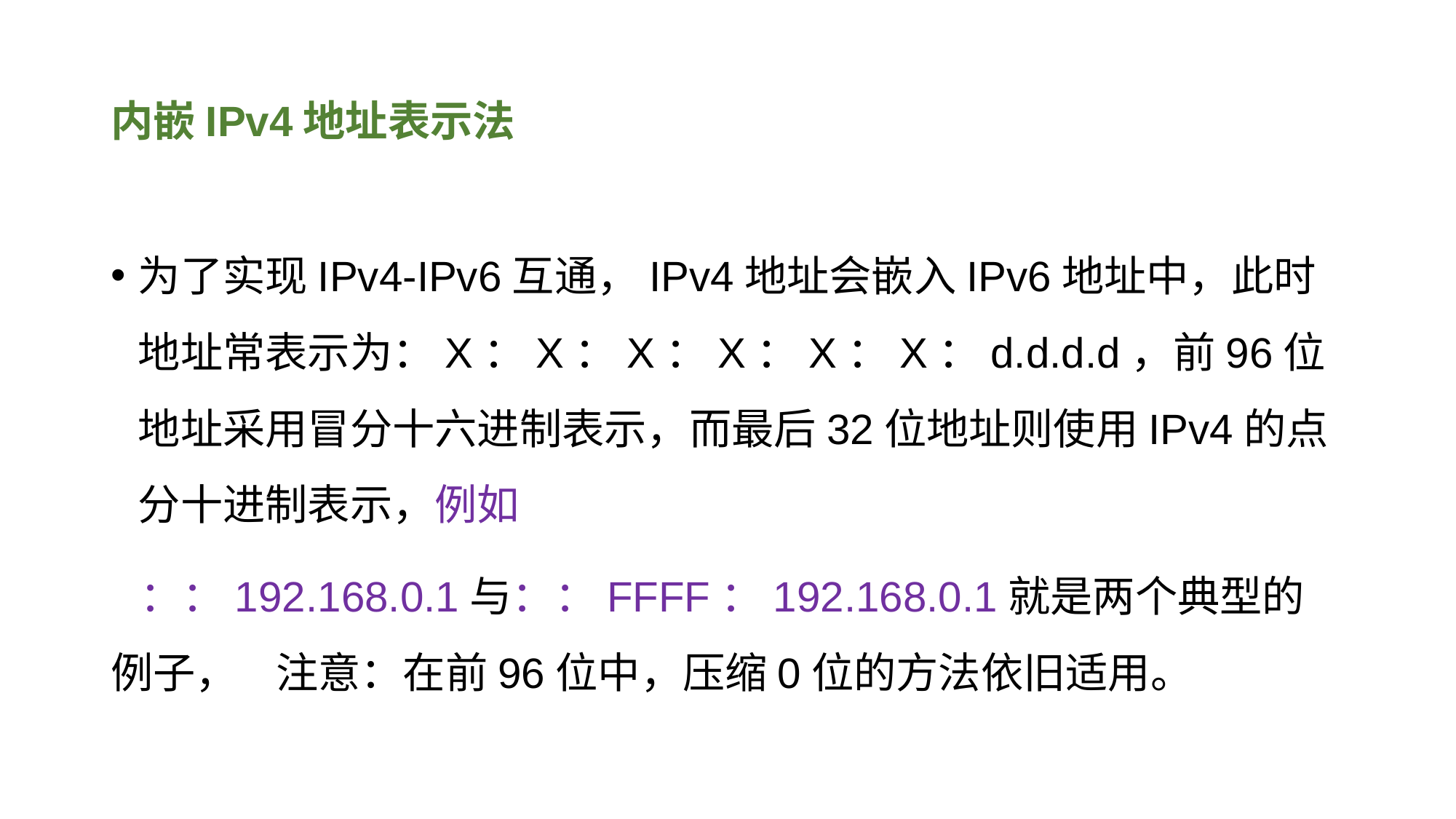

# 内嵌IPv4地址表示法
为了实现IPv4-IPv6互通，IPv4地址会嵌入IPv6地址中，此时地址常表示为：X：X：X：X：X：X：d.d.d.d，前96位地址采用冒分十六进制表示，而最后32位地址则使用IPv4的点分十进制表示，例如
  ：：192.168.0.1与：：FFFF：192.168.0.1就是两个典型的例子，    注意：在前96位中，压缩0位的方法依旧适用。